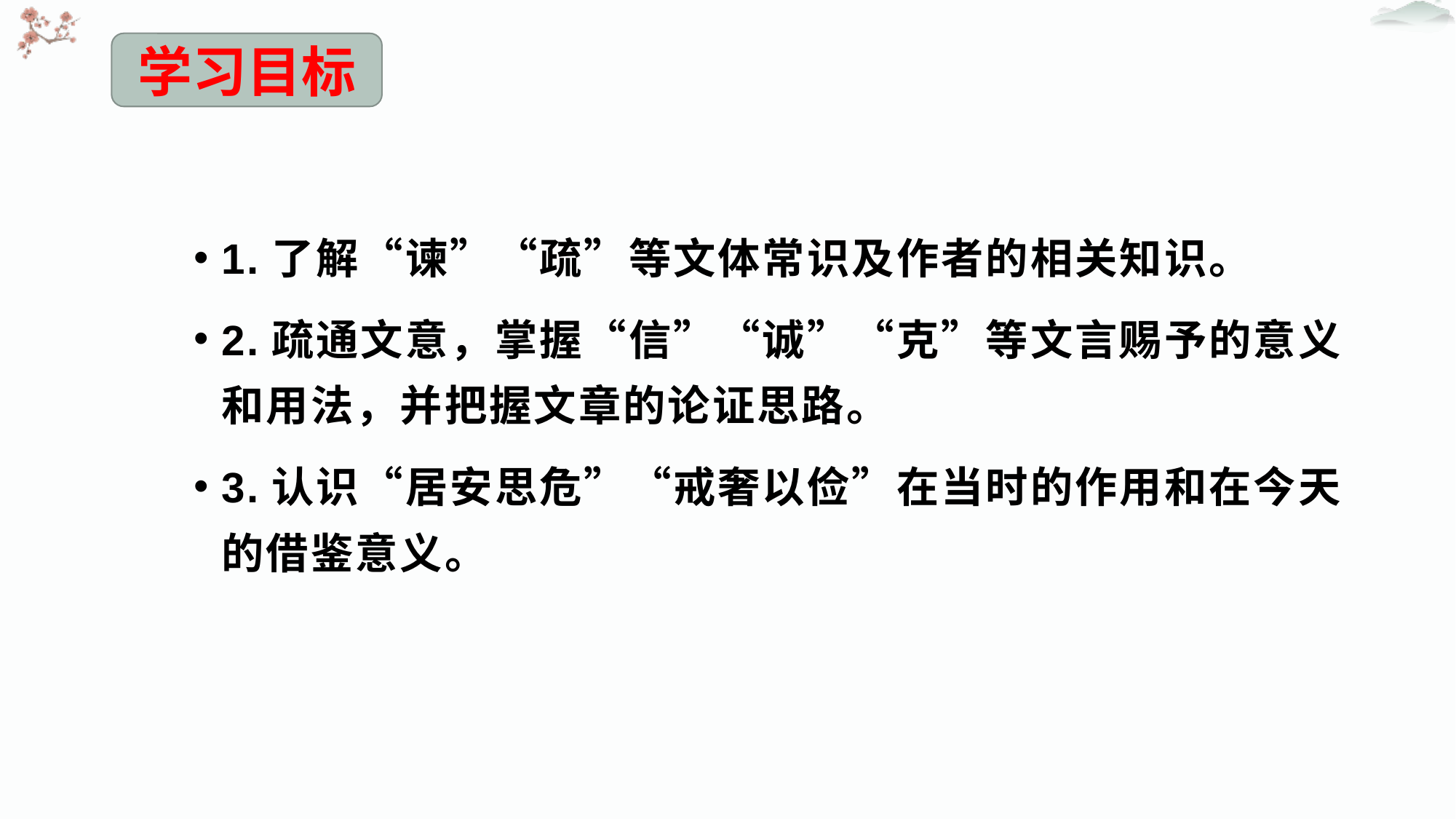

学习目标
1.了解“谏”“疏”等文体常识及作者的相关知识。
2.疏通文意，掌握“信”“诚”“克”等文言赐予的意义和用法，并把握文章的论证思路。
3.认识“居安思危”“戒奢以俭”在当时的作用和在今天的借鉴意义。